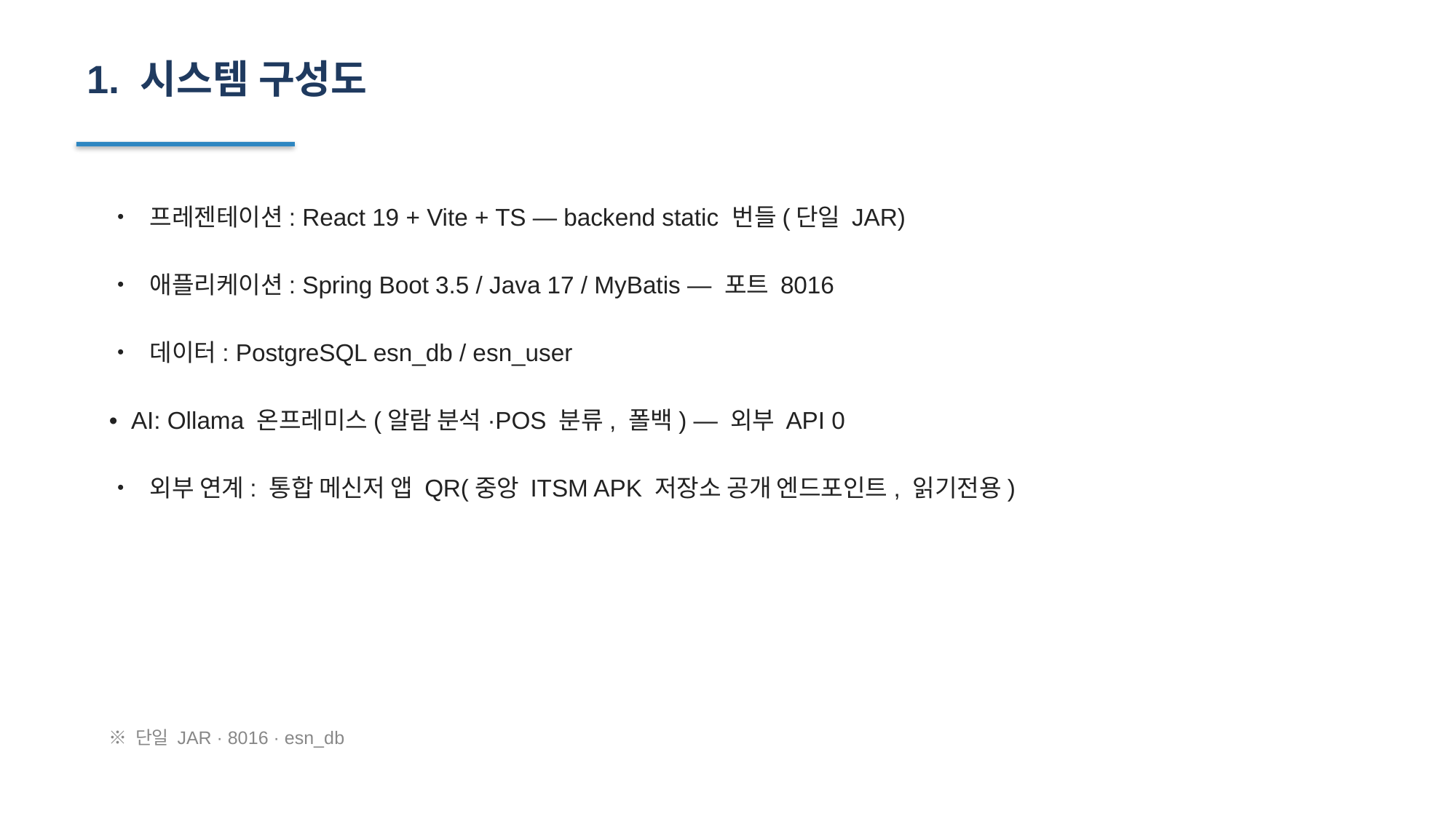

1. 시스템 구성도

•  프레젠테이션: React 19 + Vite + TS — backend static 번들(단일 JAR)
•  애플리케이션: Spring Boot 3.5 / Java 17 / MyBatis — 포트 8016
•  데이터: PostgreSQL esn_db / esn_user
•  AI: Ollama 온프레미스(알람 분석·POS 분류, 폴백) — 외부 API 0
•  외부 연계: 통합 메신저 앱 QR(중앙 ITSM APK 저장소 공개 엔드포인트, 읽기전용)
※ 단일 JAR · 8016 · esn_db